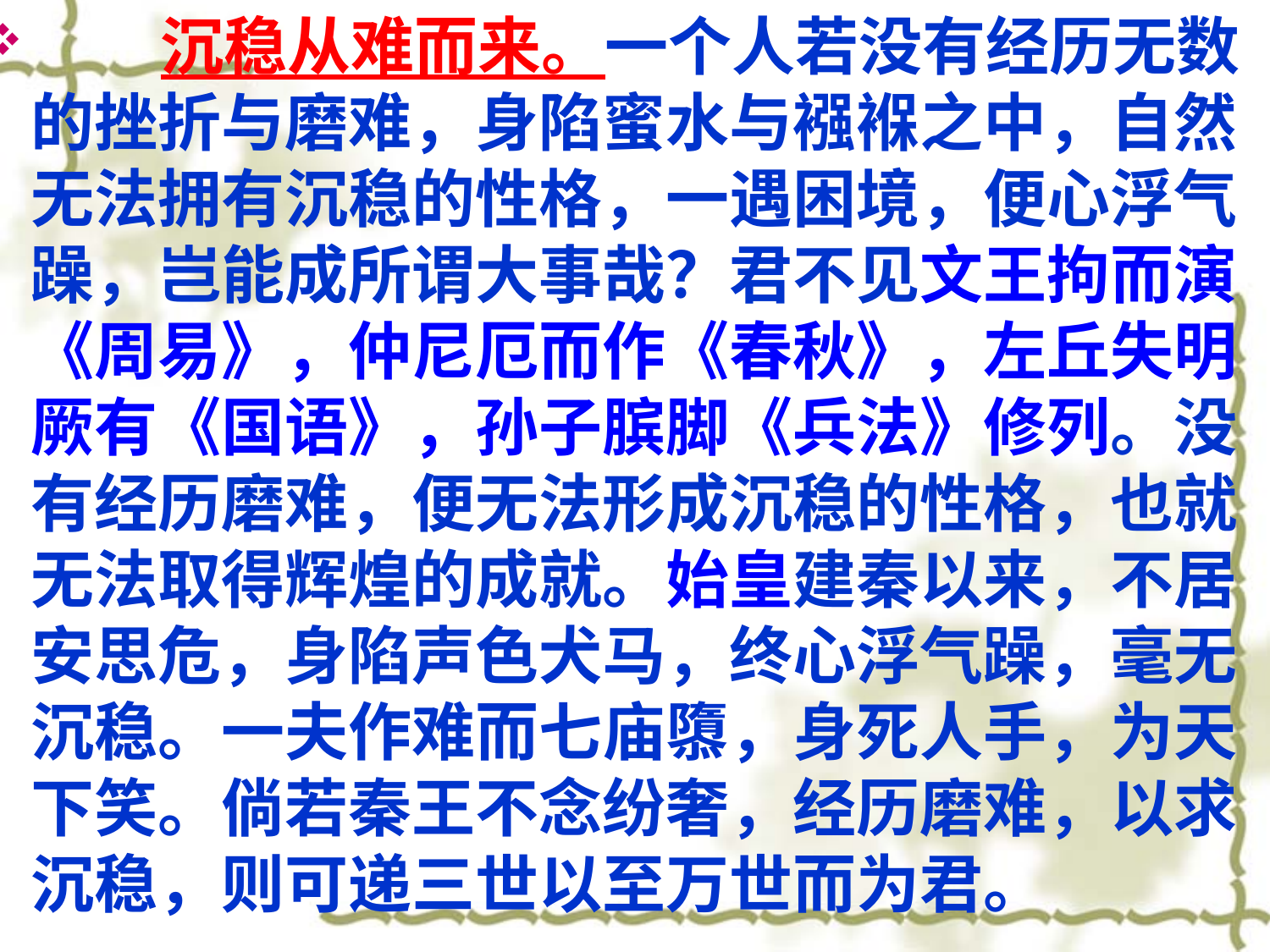

沉稳从难而来。一个人若没有经历无数的挫折与磨难，身陷蜜水与襁褓之中，自然无法拥有沉稳的性格，一遇困境，便心浮气躁，岂能成所谓大事哉？君不见文王拘而演《周易》，仲尼厄而作《春秋》，左丘失明厥有《国语》，孙子膑脚《兵法》修列。没有经历磨难，便无法形成沉稳的性格，也就无法取得辉煌的成就。始皇建秦以来，不居安思危，身陷声色犬马，终心浮气躁，毫无沉稳。一夫作难而七庙隳，身死人手，为天下笑。倘若秦王不念纷奢，经历磨难，以求沉稳，则可递三世以至万世而为君。